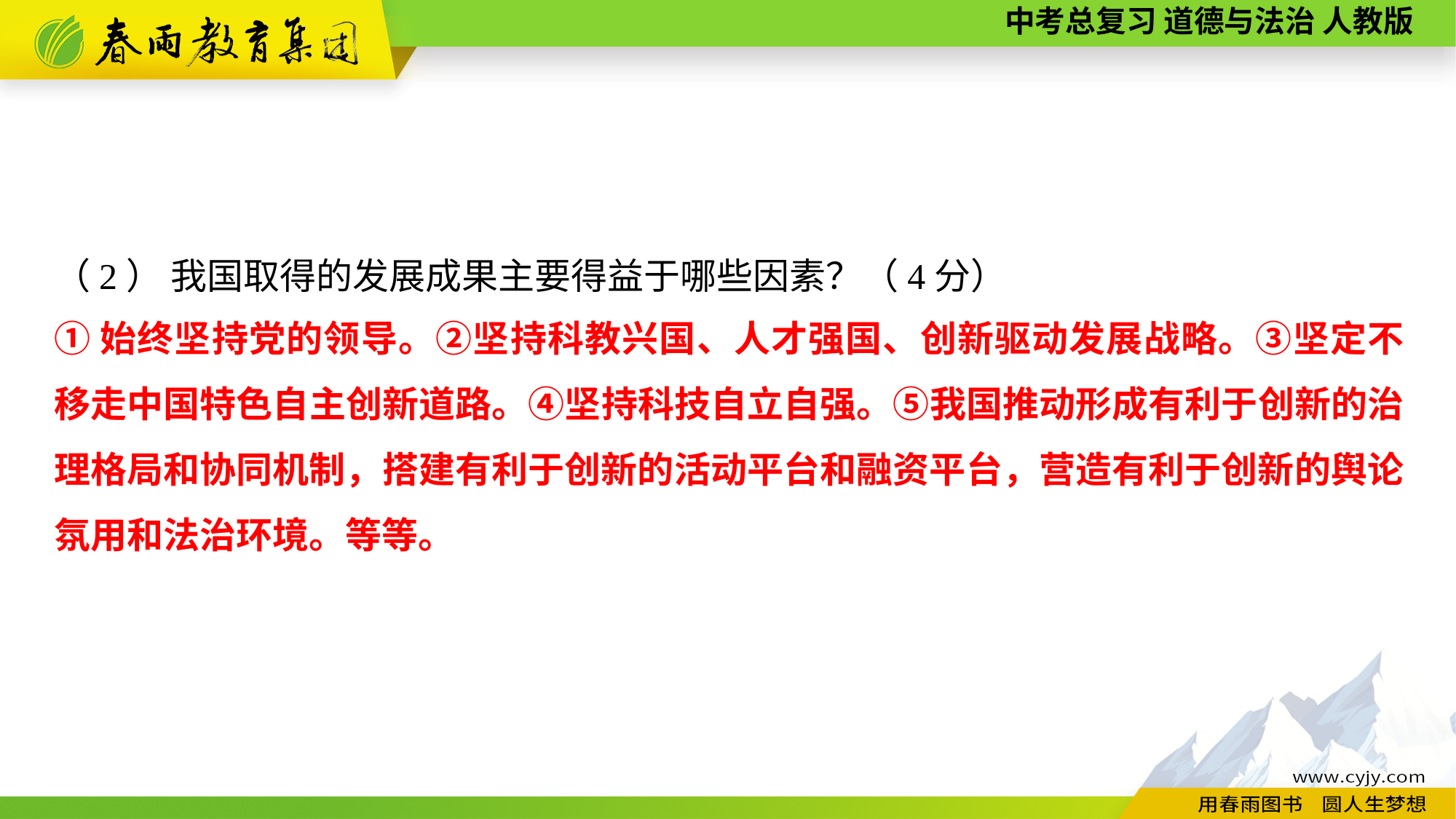

（2） 我国取得的发展成果主要得益于哪些因素？（4分）
①始终坚持党的领导。②坚持科教兴国、人才强国、创新驱动发展战略。③坚定不移走中国特色自主创新道路。④坚持科技自立自强。⑤我国推动形成有利于创新的治理格局和协同机制，搭建有利于创新的活动平台和融资平台，营造有利于创新的舆论氛用和法治环境。等等。